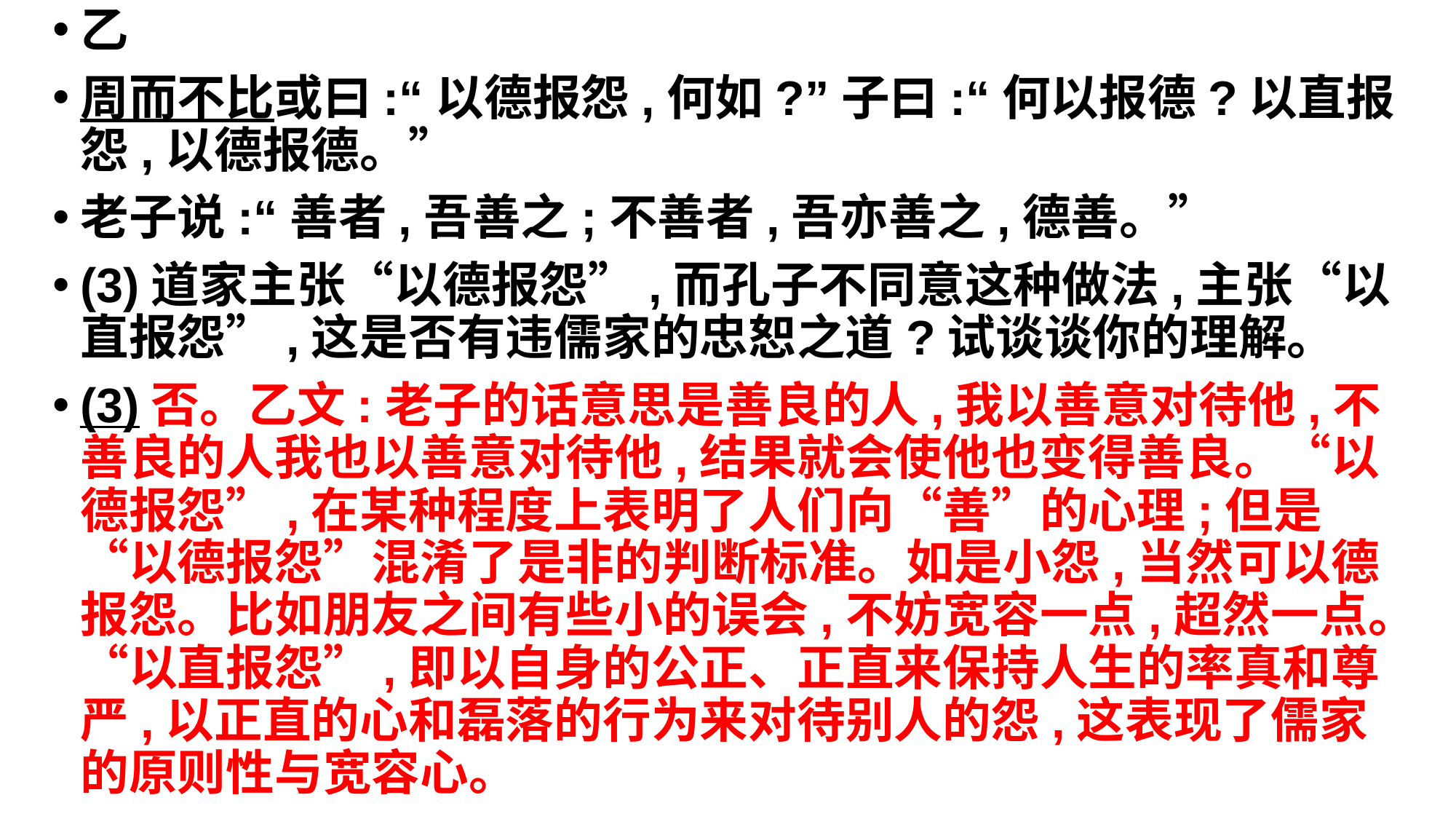

乙
周而不比或曰:“以德报怨,何如?”子曰:“何以报德?以直报怨,以德报德。”
老子说:“善者,吾善之;不善者,吾亦善之,德善。”
(3)道家主张“以德报怨”,而孔子不同意这种做法,主张“以直报怨”,这是否有违儒家的忠恕之道?试谈谈你的理解。
(3)否。乙文:老子的话意思是善良的人,我以善意对待他,不善良的人我也以善意对待他,结果就会使他也变得善良。“以德报怨”,在某种程度上表明了人们向“善”的心理;但是“以德报怨”混淆了是非的判断标准。如是小怨,当然可以德报怨。比如朋友之间有些小的误会,不妨宽容一点,超然一点。“以直报怨”,即以自身的公正、正直来保持人生的率真和尊严,以正直的心和磊落的行为来对待别人的怨,这表现了儒家的原则性与宽容心。

#